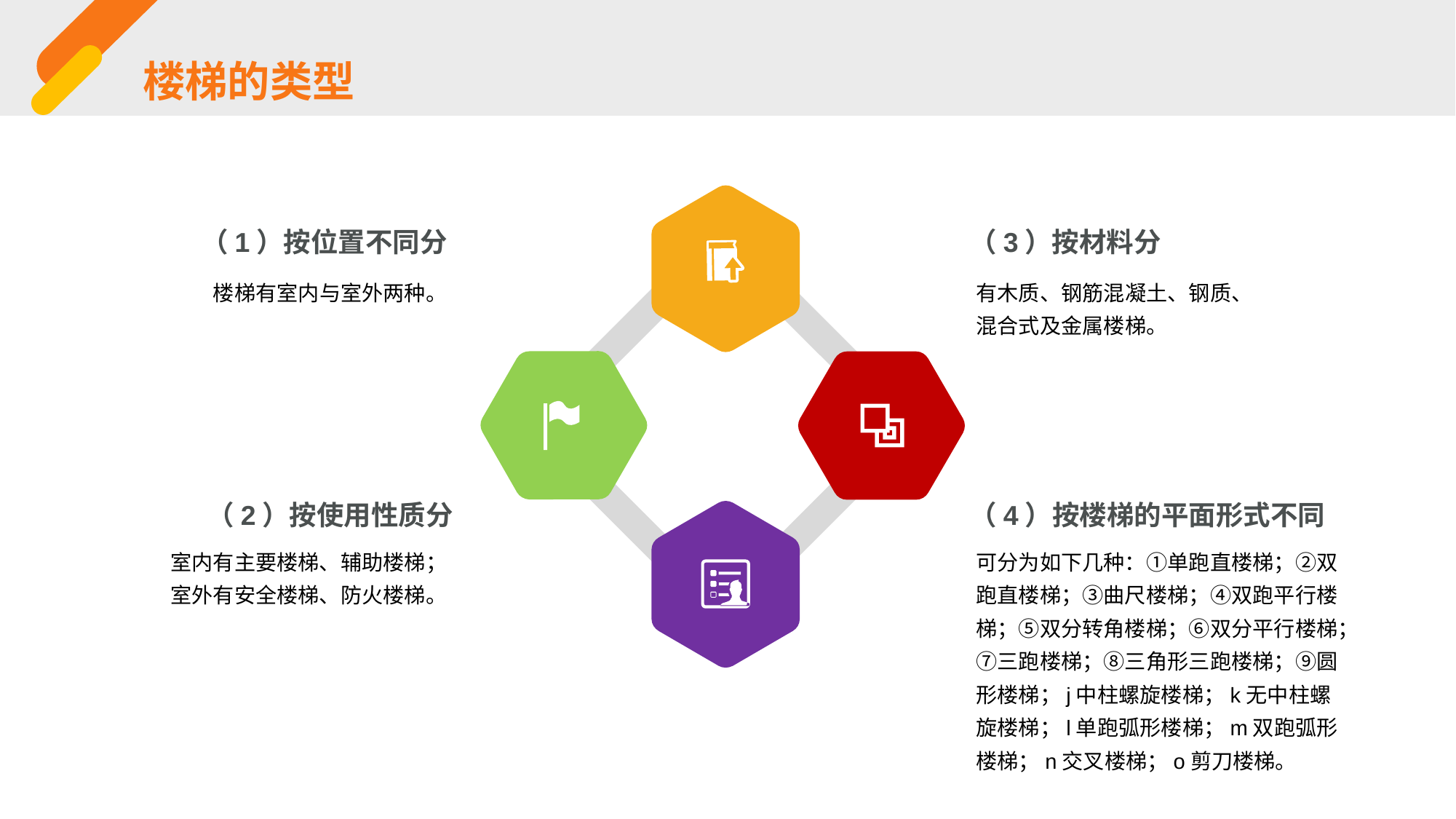

楼梯的类型

（3）按材料分
（1）按位置不同分

楼梯有室内与室外两种。
有木质、钢筋混凝土、钢质、混合式及金属楼梯。

（4）按楼梯的平面形式不同
（2）按使用性质分

室内有主要楼梯、辅助楼梯；室外有安全楼梯、防火楼梯。
可分为如下几种：①单跑直楼梯；②双跑直楼梯；③曲尺楼梯；④双跑平行楼梯；⑤双分转角楼梯；⑥双分平行楼梯；⑦三跑楼梯；⑧三角形三跑楼梯；⑨圆形楼梯；j中柱螺旋楼梯；k无中柱螺旋楼梯；l单跑弧形楼梯；m双跑弧形楼梯；n交叉楼梯；o剪刀楼梯。